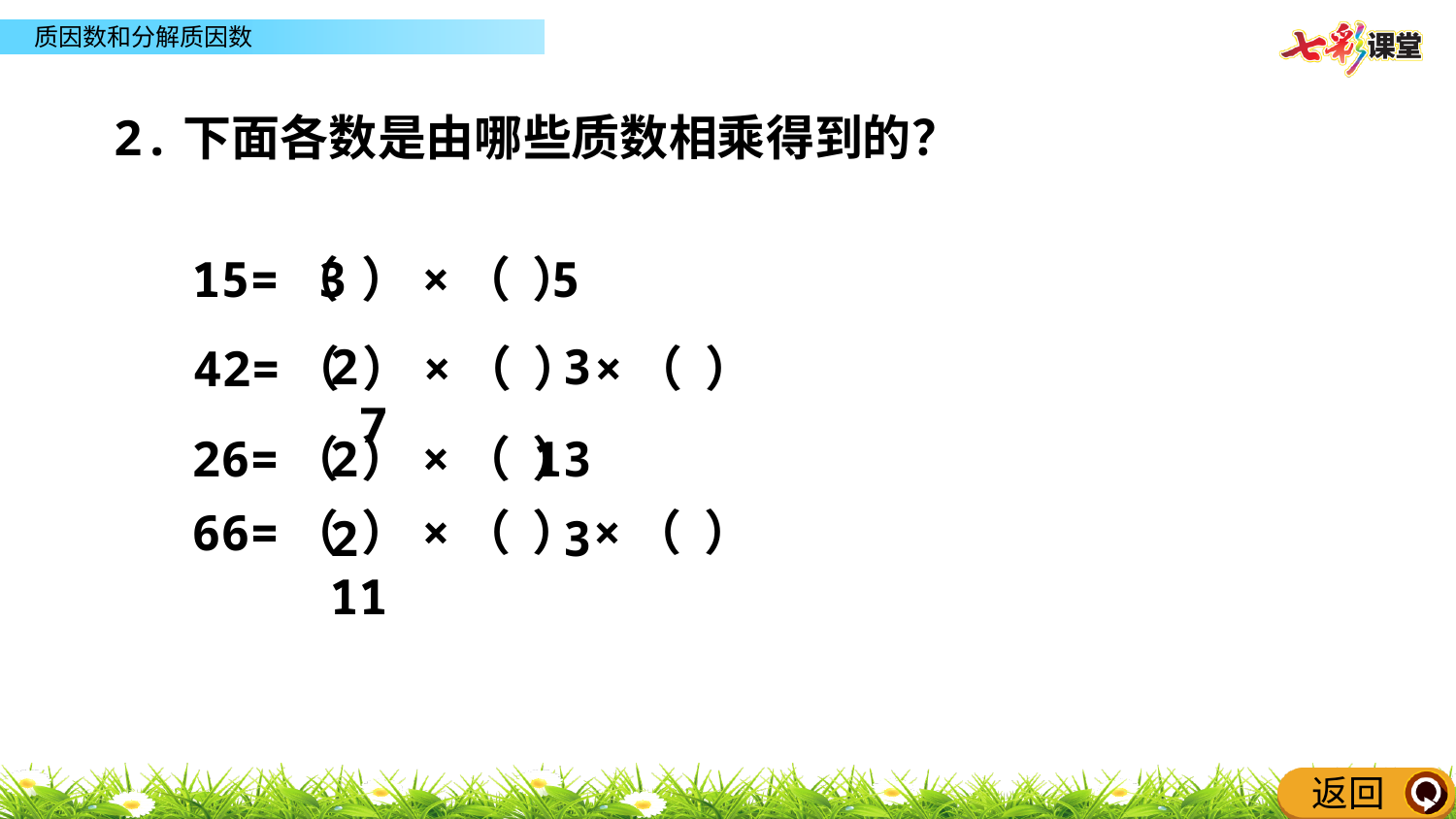

2.下面各数是由哪些质数相乘得到的？
15=（  ）×（  ）
3       5
2       3       7
42=（  ）×（  ）×（  ）
26=（  ）×（  ）
2      13
66=（  ）×（  ）×（  ）
2       3      11